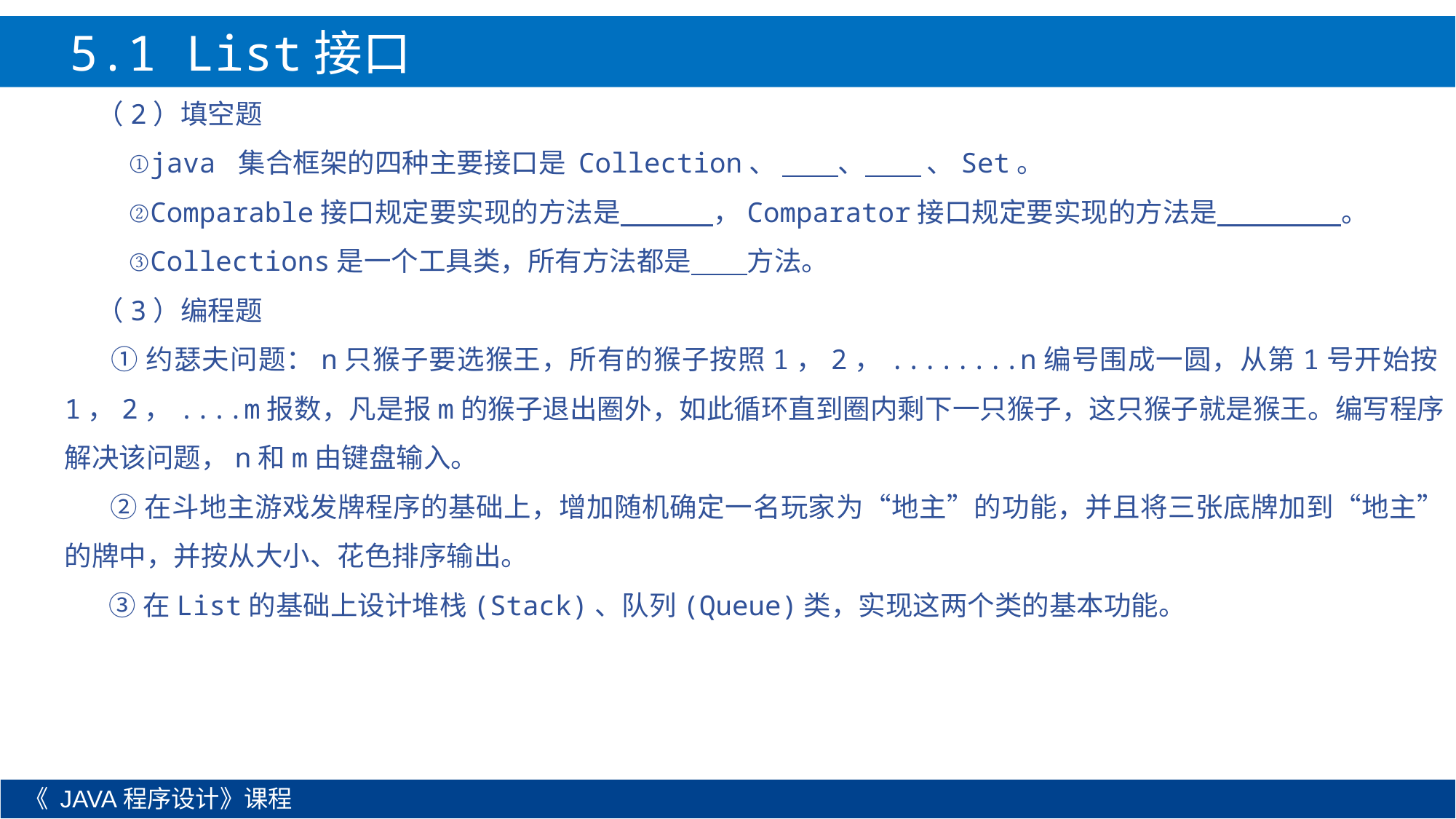

5.1 List接口
（2）填空题
  ①java 集合框架的四种主要接口是 Collection、          、          、Set。
  ②Comparable接口规定要实现的方法是               ，Comparator接口规定要实现的方法是                    。
  ③Collections是一个工具类，所有方法都是         方法。
（3）编程题
  ①约瑟夫问题：n只猴子要选猴王，所有的猴子按照1，2，........n编号围成一圆，从第1号开始按1，2，....m报数，凡是报m的猴子退出圈外，如此循环直到圈内剩下一只猴子，这只猴子就是猴王。编写程序解决该问题，n和m由键盘输入。
  ②在斗地主游戏发牌程序的基础上，增加随机确定一名玩家为“地主”的功能，并且将三张底牌加到“地主”的牌中，并按从大小、花色排序输出。
  ③在List的基础上设计堆栈(Stack)、队列(Queue)类，实现这两个类的基本功能。
《 JAVA程序设计》课程